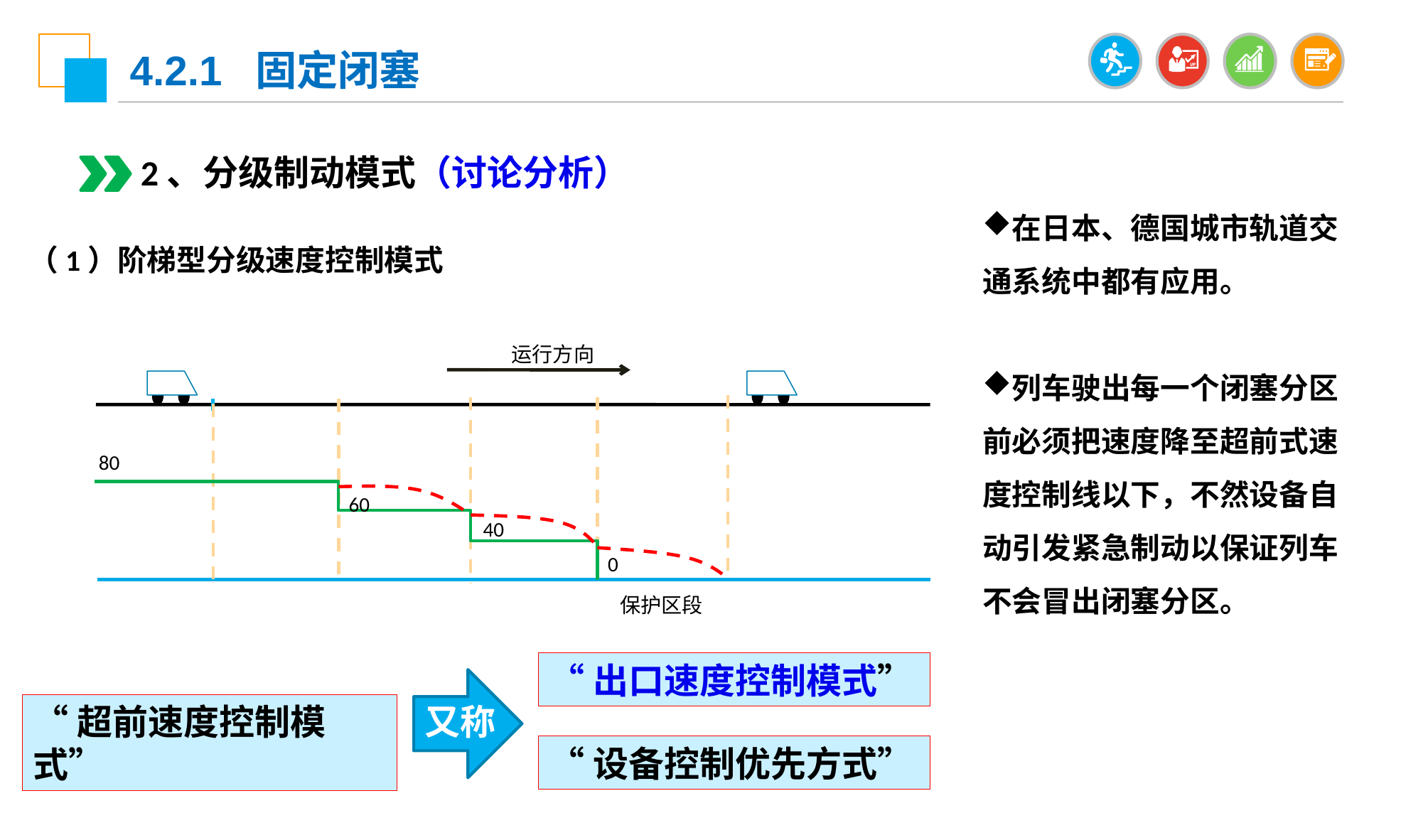

4.2.1  固定闭塞
2、分级制动模式（讨论分析）

在日本、德国城市轨道交通系统中都有应用。

列车驶出每一个闭塞分区前必须把速度降至超前式速度控制线以下，不然设备自动引发紧急制动以保证列车不会冒出闭塞分区。
（1）阶梯型分级速度控制模式
 运行方向

 80
 60

 40
0
 保护区段

“出口速度控制模式”

“超前速度控制模式”
又称
“设备控制优先方式”